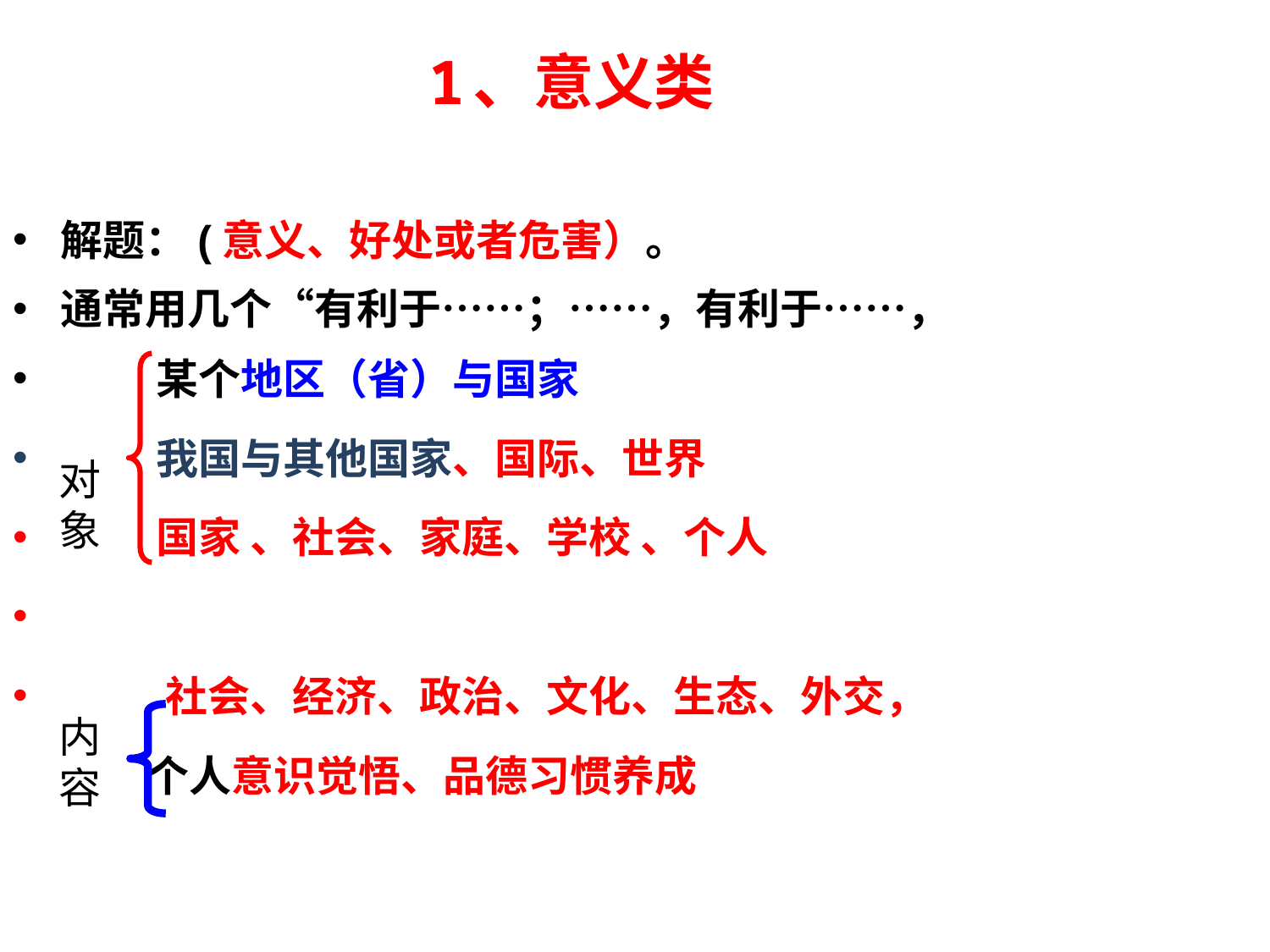

# 1、意义类
解题：(意义、好处或者危害）。
通常用几个“有利于……；……，有利于……，
         某个地区（省）与国家
         我国与其他国家、国际、世界
         国家 、社会、家庭、学校 、个人

          社会、经济、政治、文化、生态、外交，
             个人意识觉悟、品德习惯养成

对象
内容